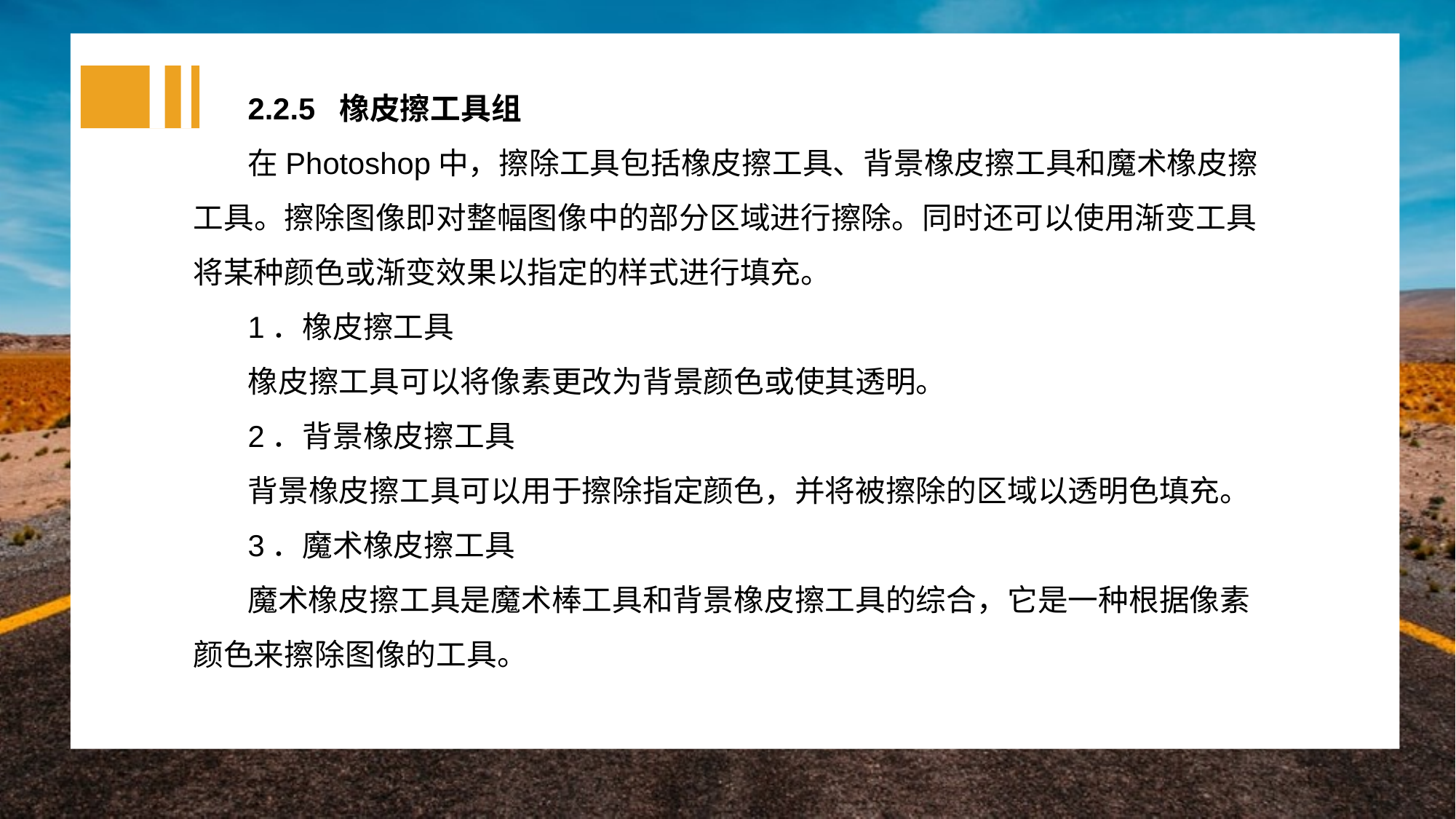

2.2.5  橡皮擦工具组
在Photoshop中，擦除工具包括橡皮擦工具、背景橡皮擦工具和魔术橡皮擦工具。擦除图像即对整幅图像中的部分区域进行擦除。同时还可以使用渐变工具将某种颜色或渐变效果以指定的样式进行填充。
1．橡皮擦工具
橡皮擦工具可以将像素更改为背景颜色或使其透明。
2．背景橡皮擦工具
背景橡皮擦工具可以用于擦除指定颜色，并将被擦除的区域以透明色填充。
3．魔术橡皮擦工具
魔术橡皮擦工具是魔术棒工具和背景橡皮擦工具的综合，它是一种根据像素颜色来擦除图像的工具。